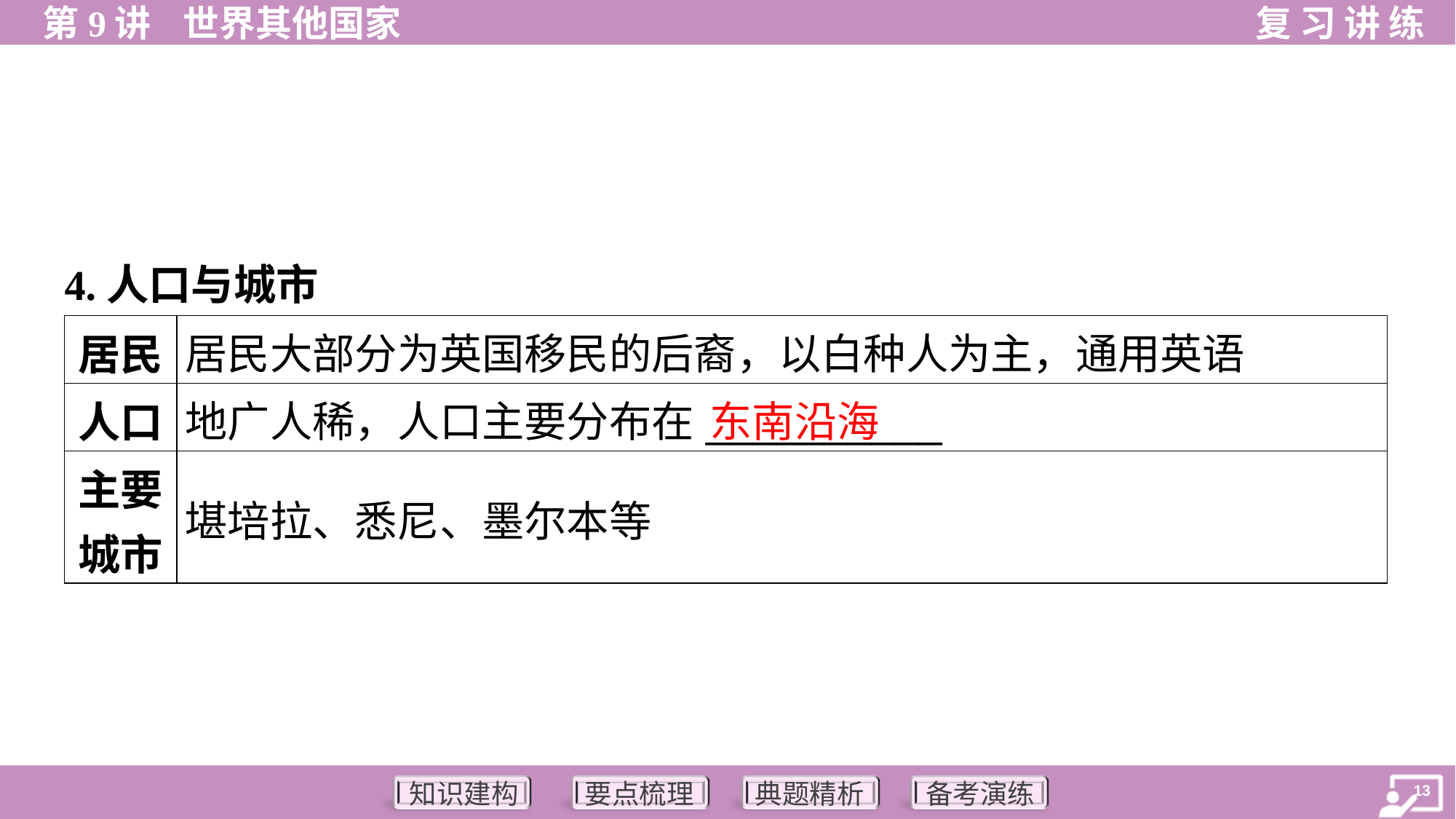

4.人口与城市
| 居民 | 居民大部分为英国移民的后裔，以白种人为主，通用英语 |
| --- | --- |
| 人口 | 地广人稀，人口主要分布在\_\_\_\_\_\_\_\_\_\_ |
| 主要 城市 | 堪培拉、悉尼、墨尔本等 |
东南沿海